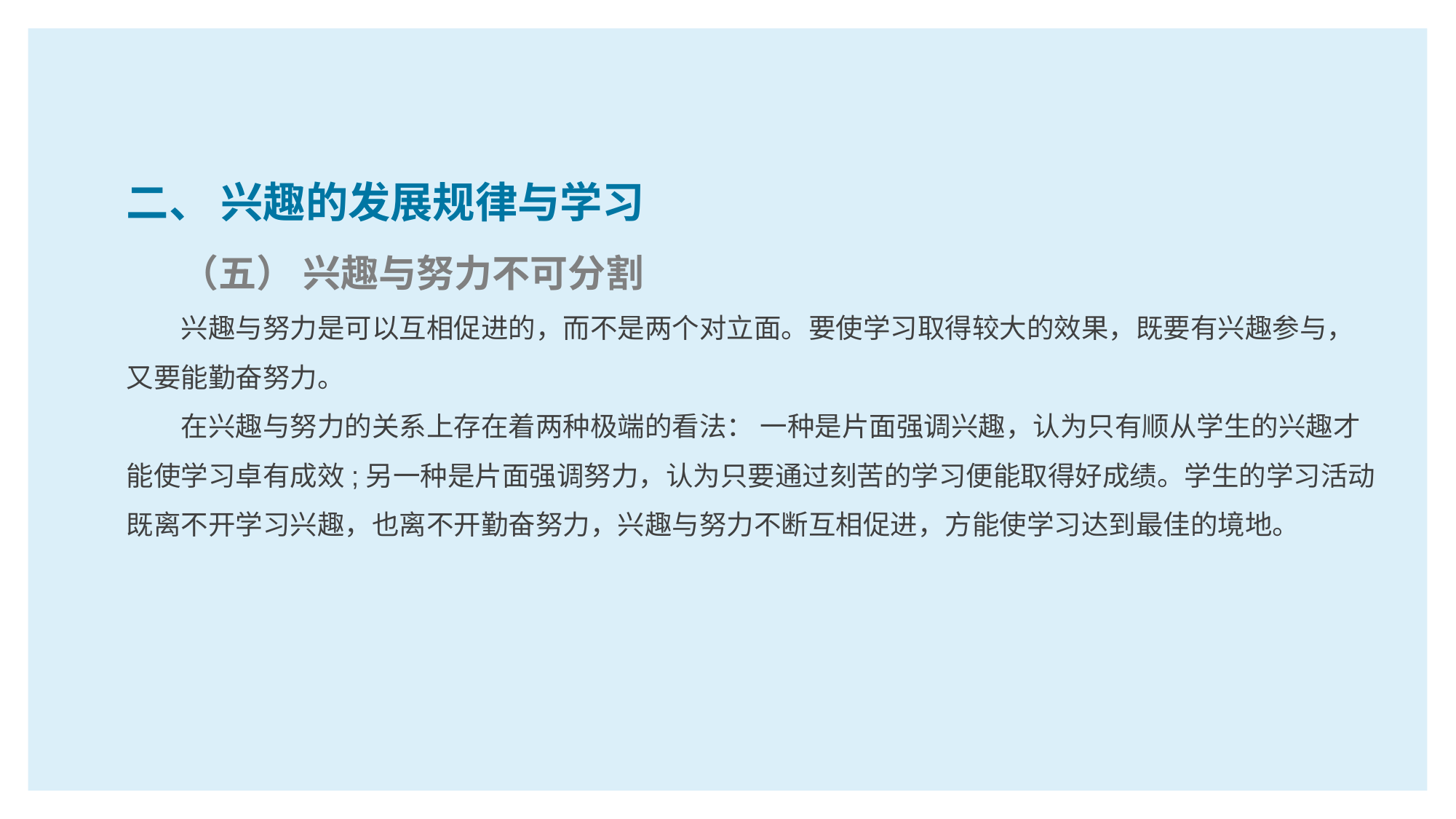

二、 兴趣的发展规律与学习
（五） 兴趣与努力不可分割
兴趣与努力是可以互相促进的，而不是两个对立面。要使学习取得较大的效果，既要有兴趣参与，又要能勤奋努力。
在兴趣与努力的关系上存在着两种极端的看法： 一种是片面强调兴趣，认为只有顺从学生的兴趣才能使学习卓有成效;另一种是片面强调努力，认为只要通过刻苦的学习便能取得好成绩。学生的学习活动既离不开学习兴趣，也离不开勤奋努力，兴趣与努力不断互相促进，方能使学习达到最佳的境地。